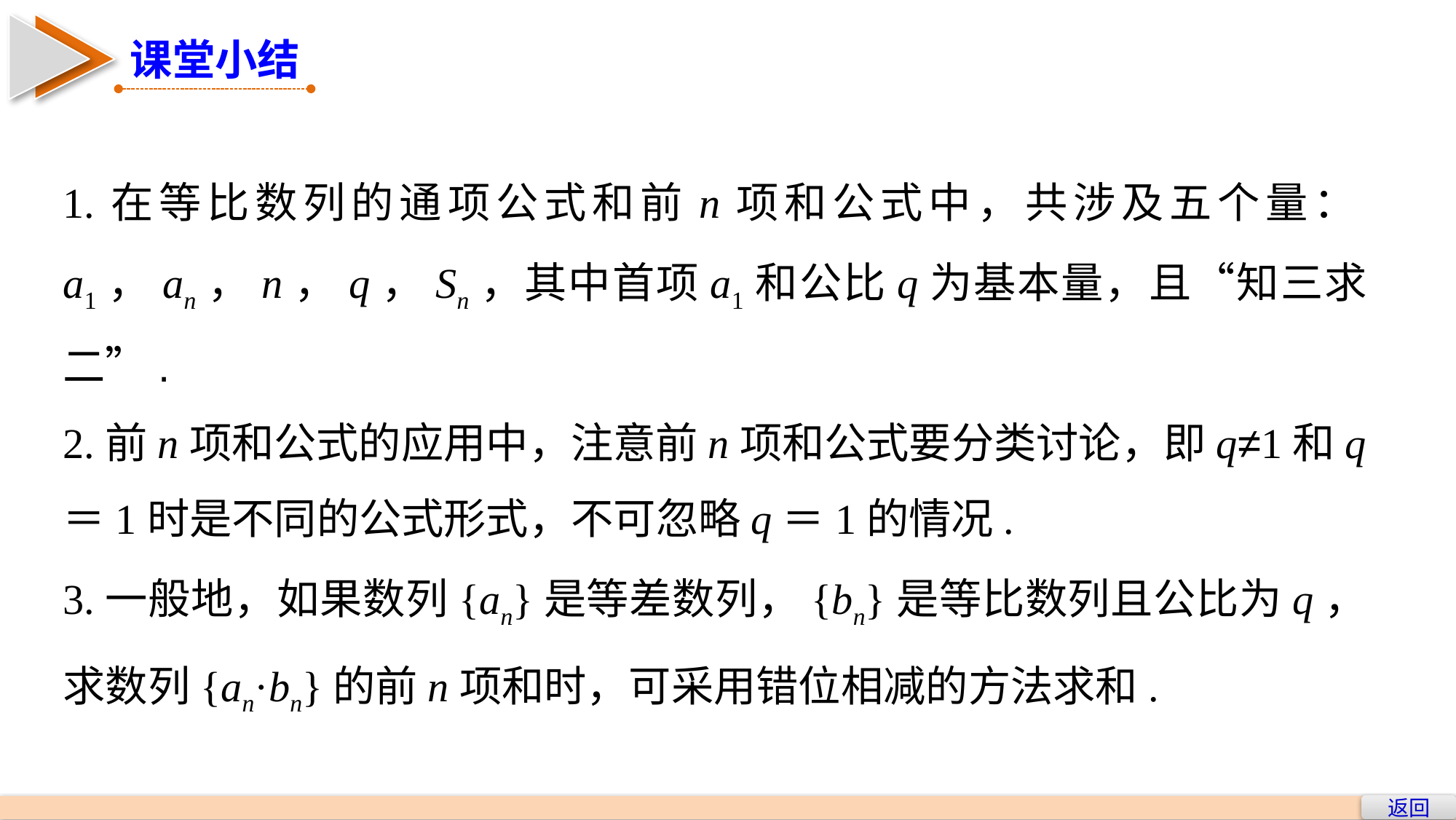

课堂小结
1.在等比数列的通项公式和前n项和公式中，共涉及五个量：a1，an，n，q，Sn，其中首项a1和公比q为基本量，且“知三求二”.
2.前n项和公式的应用中，注意前n项和公式要分类讨论，即q≠1和q＝1时是不同的公式形式，不可忽略q＝1的情况.
3.一般地，如果数列{an}是等差数列，{bn}是等比数列且公比为q，求数列{an·bn}的前n项和时，可采用错位相减的方法求和.
返回